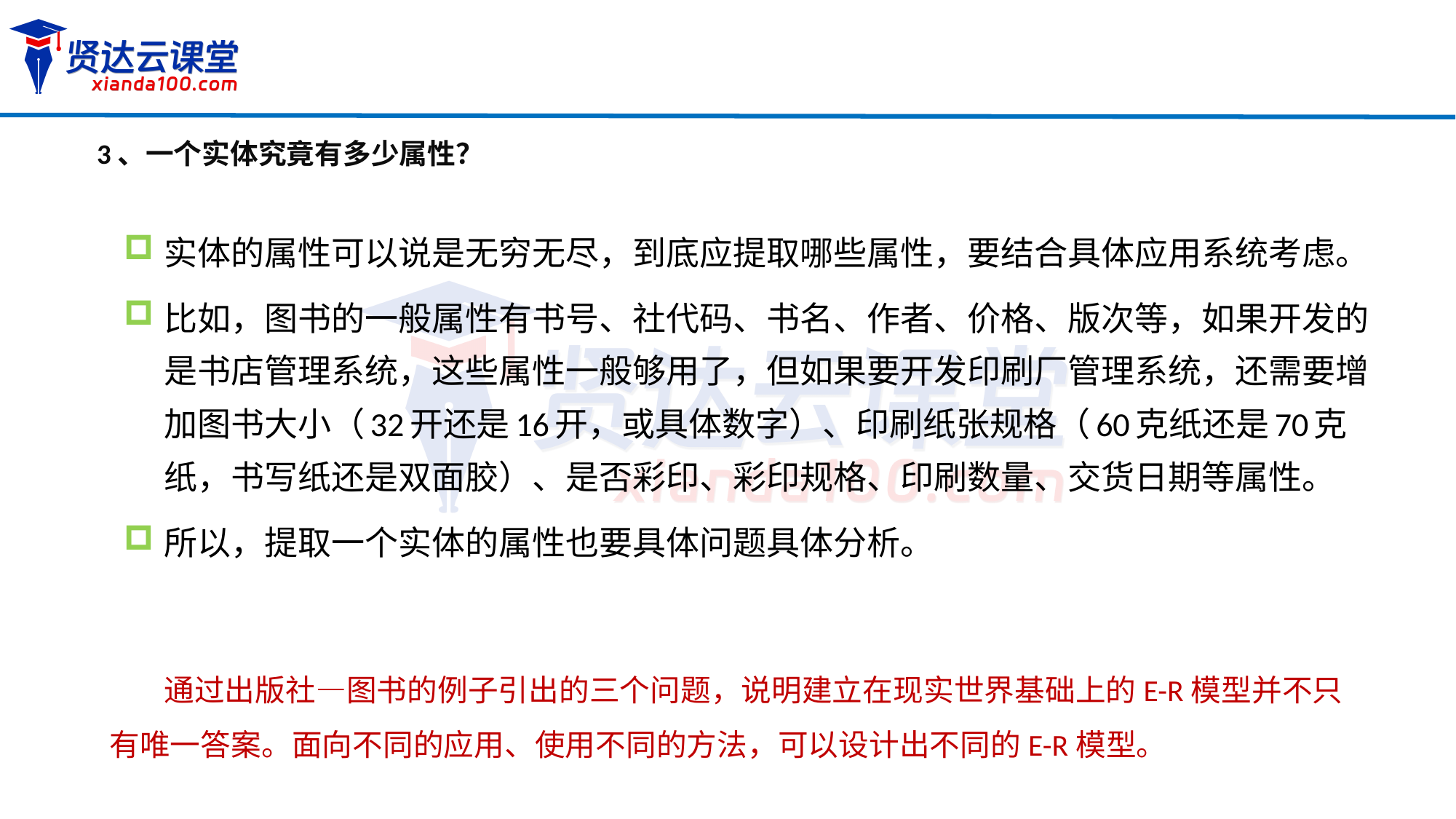

3、一个实体究竟有多少属性？
实体的属性可以说是无穷无尽，到底应提取哪些属性，要结合具体应用系统考虑。
比如，图书的一般属性有书号、社代码、书名、作者、价格、版次等，如果开发的是书店管理系统，这些属性一般够用了，但如果要开发印刷厂管理系统，还需要增加图书大小（32开还是16开，或具体数字）、印刷纸张规格（60克纸还是70克纸，书写纸还是双面胶）、是否彩印、彩印规格、印刷数量、交货日期等属性。
所以，提取一个实体的属性也要具体问题具体分析。
通过出版社—图书的例子引出的三个问题，说明建立在现实世界基础上的E-R模型并不只有唯一答案。面向不同的应用、使用不同的方法，可以设计出不同的E-R模型。